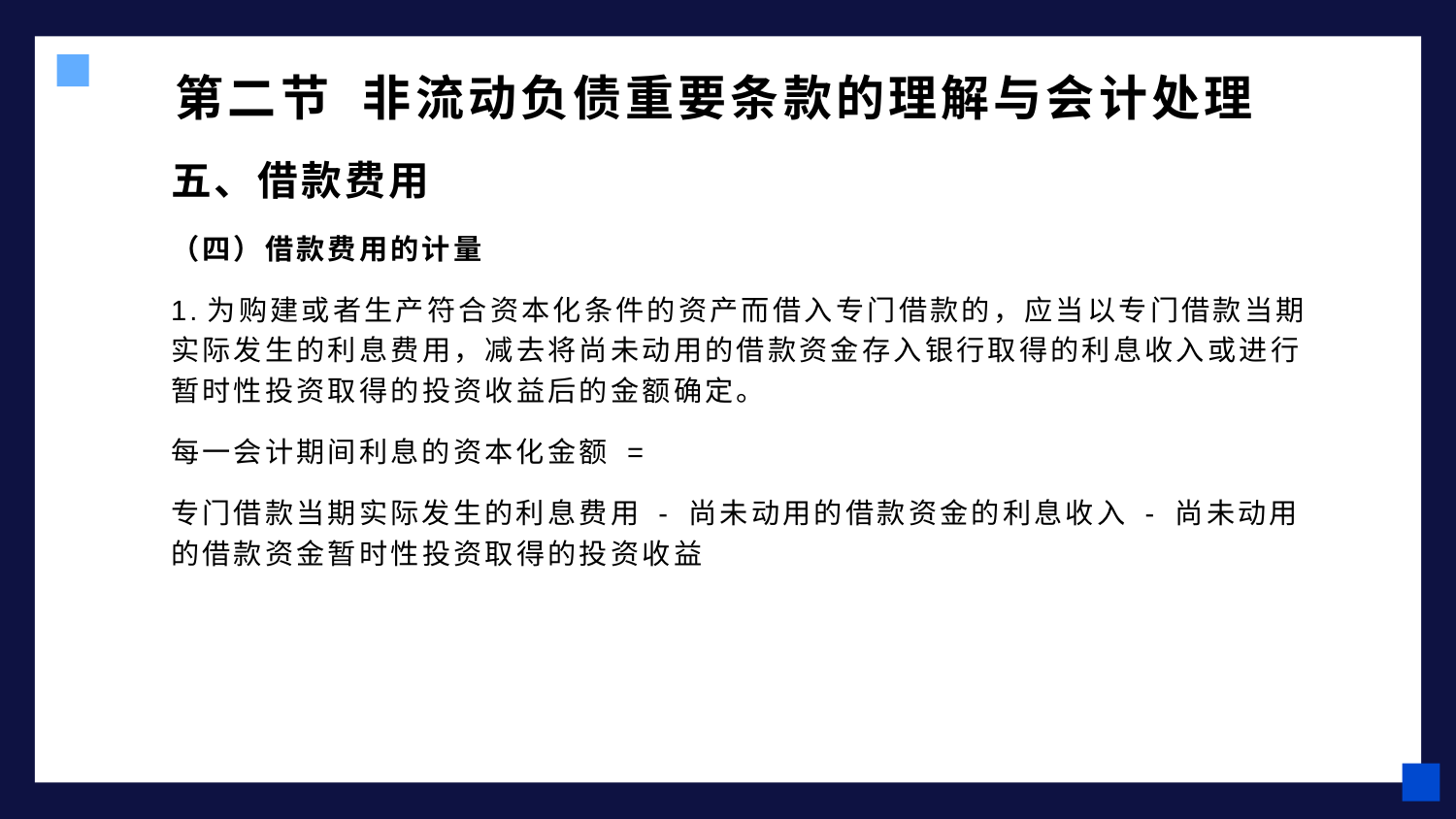

# 第二节  非流动负债重要条款的理解与会计处理
五、借款费用
（四）借款费用的计量
1.为购建或者生产符合资本化条件的资产而借入专门借款的，应当以专门借款当期实际发生的利息费用，减去将尚未动用的借款资金存入银行取得的利息收入或进行暂时性投资取得的投资收益后的金额确定。
每一会计期间利息的资本化金额 =
专门借款当期实际发生的利息费用 - 尚未动用的借款资金的利息收入 - 尚未动用的借款资金暂时性投资取得的投资收益